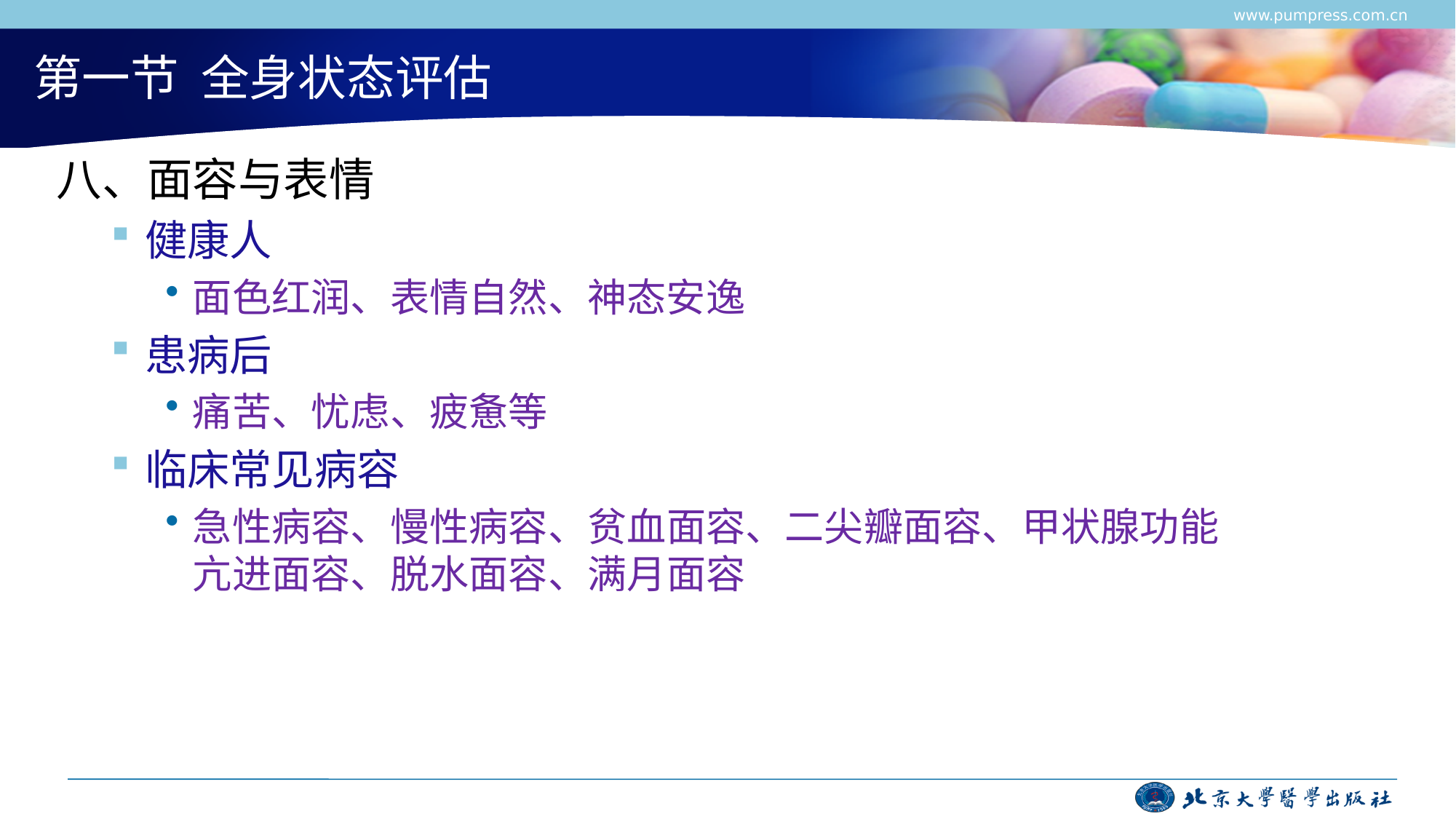

www.pumpress.com.cn
# 第一节  全身状态评估
八、面容与表情
健康人
面色红润、表情自然、神态安逸
患病后
痛苦、忧虑、疲惫等
临床常见病容
急性病容、慢性病容、贫血面容、二尖瓣面容、甲状腺功能亢进面容、脱水面容、满月面容